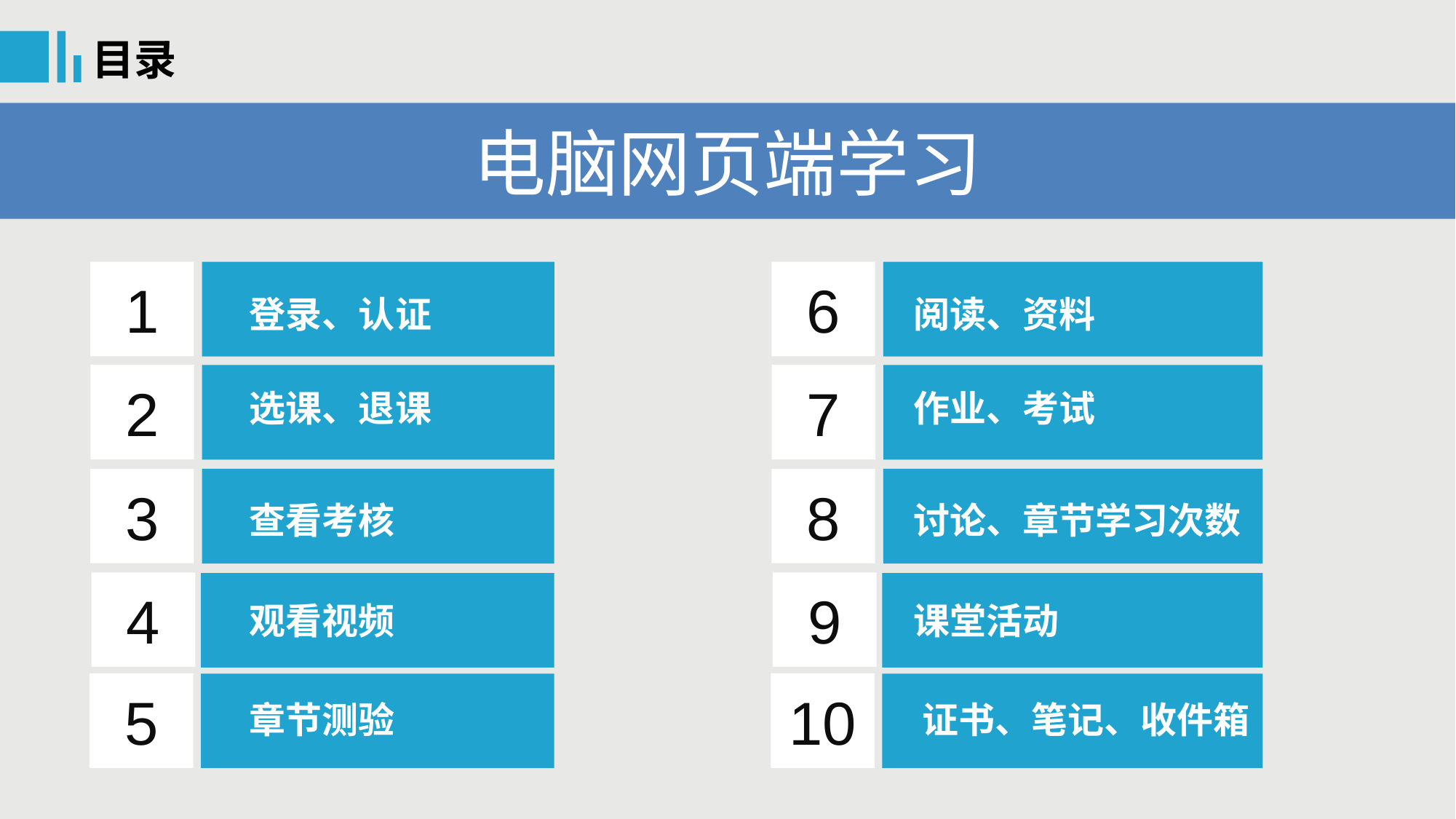

目录

电脑网页端学习

1
6
登录、认证
阅读、资料

2
7
选课、退课
作业、考试

3
8
查看考核
讨论、章节学习次数
4
9

观看视频
课堂活动
5
10

章节测验
 证书、笔记、收件箱